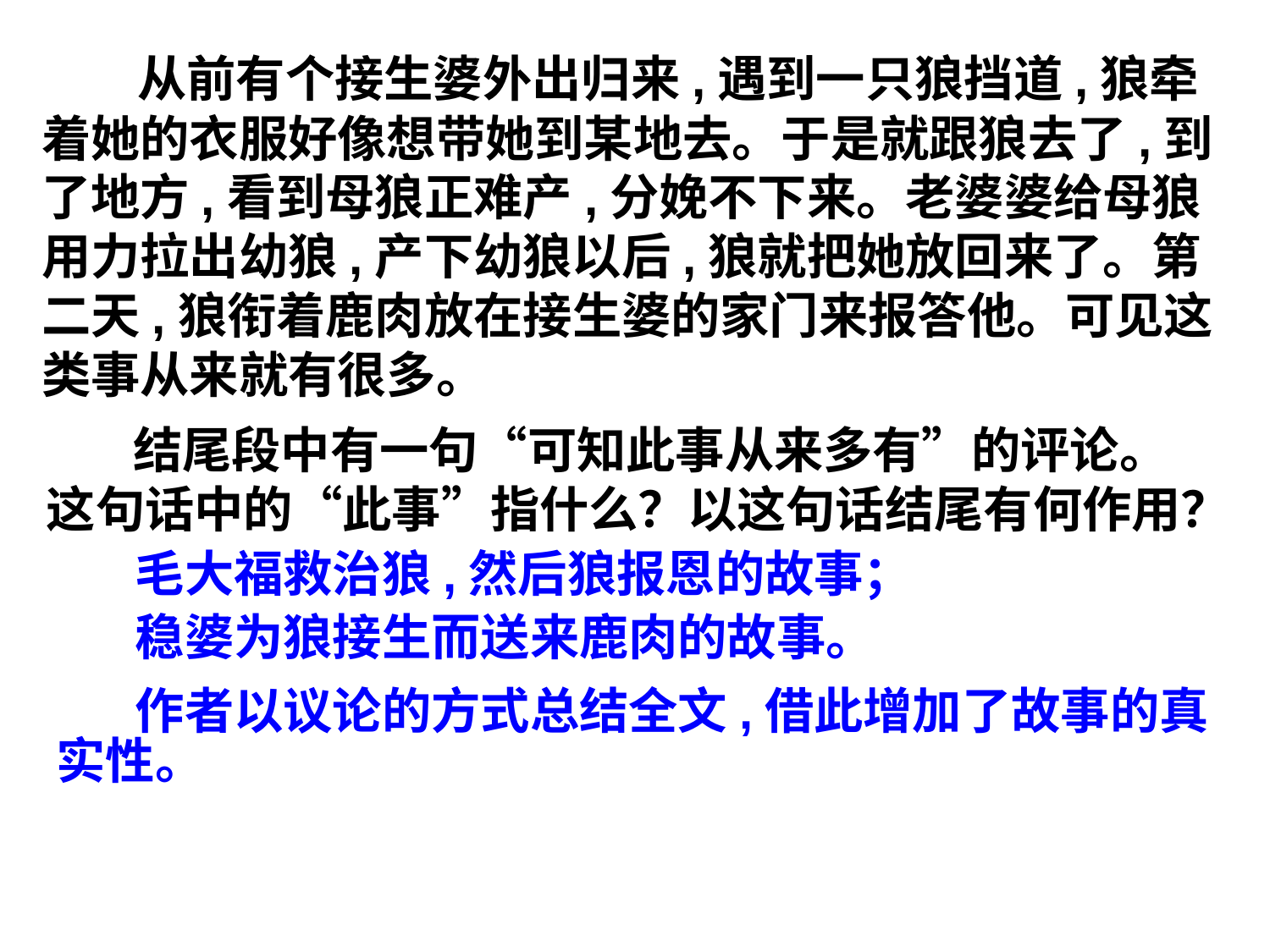

从前有个接生婆外出归来,遇到一只狼挡道,狼牵着她的衣服好像想带她到某地去。于是就跟狼去了,到了地方,看到母狼正难产,分娩不下来。老婆婆给母狼用力拉出幼狼,产下幼狼以后,狼就把她放回来了。第二天,狼衔着鹿肉放在接生婆的家门来报答他。可见这类事从来就有很多。
        结尾段中有一句“可知此事从来多有”的评论。这句话中的“此事”指什么？以这句话结尾有何作用？
      毛大福救治狼,然后狼报恩的故事；
     稳婆为狼接生而送来鹿肉的故事。
      作者以议论的方式总结全文,借此增加了故事的真实性。